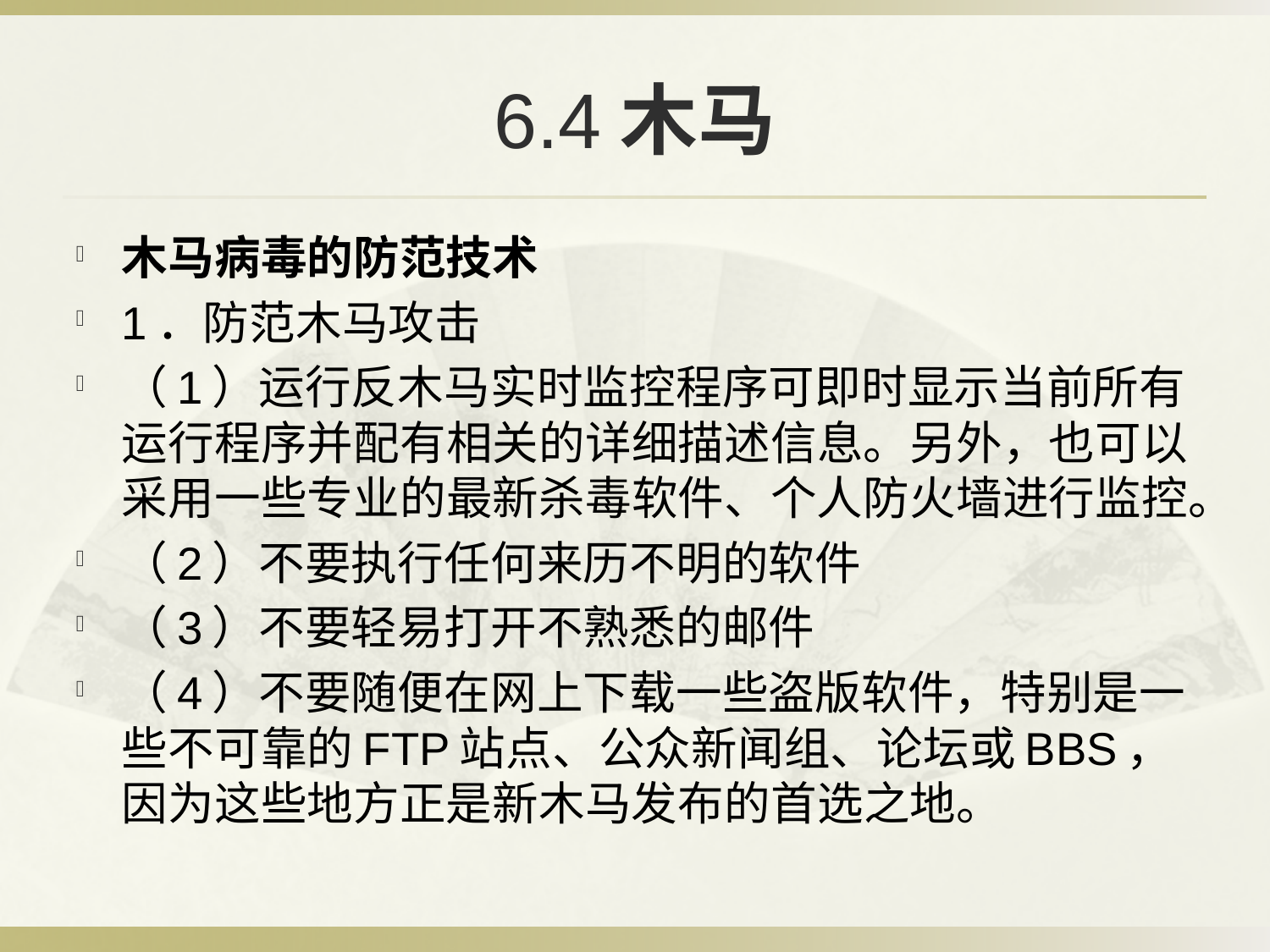

# 6.4木马
木马病毒的防范技术
1．防范木马攻击
（1）运行反木马实时监控程序可即时显示当前所有运行程序并配有相关的详细描述信息。另外，也可以采用一些专业的最新杀毒软件、个人防火墙进行监控。
（2）不要执行任何来历不明的软件
（3）不要轻易打开不熟悉的邮件
（4）不要随便在网上下载一些盗版软件，特别是一些不可靠的FTP站点、公众新闻组、论坛或BBS，因为这些地方正是新木马发布的首选之地。